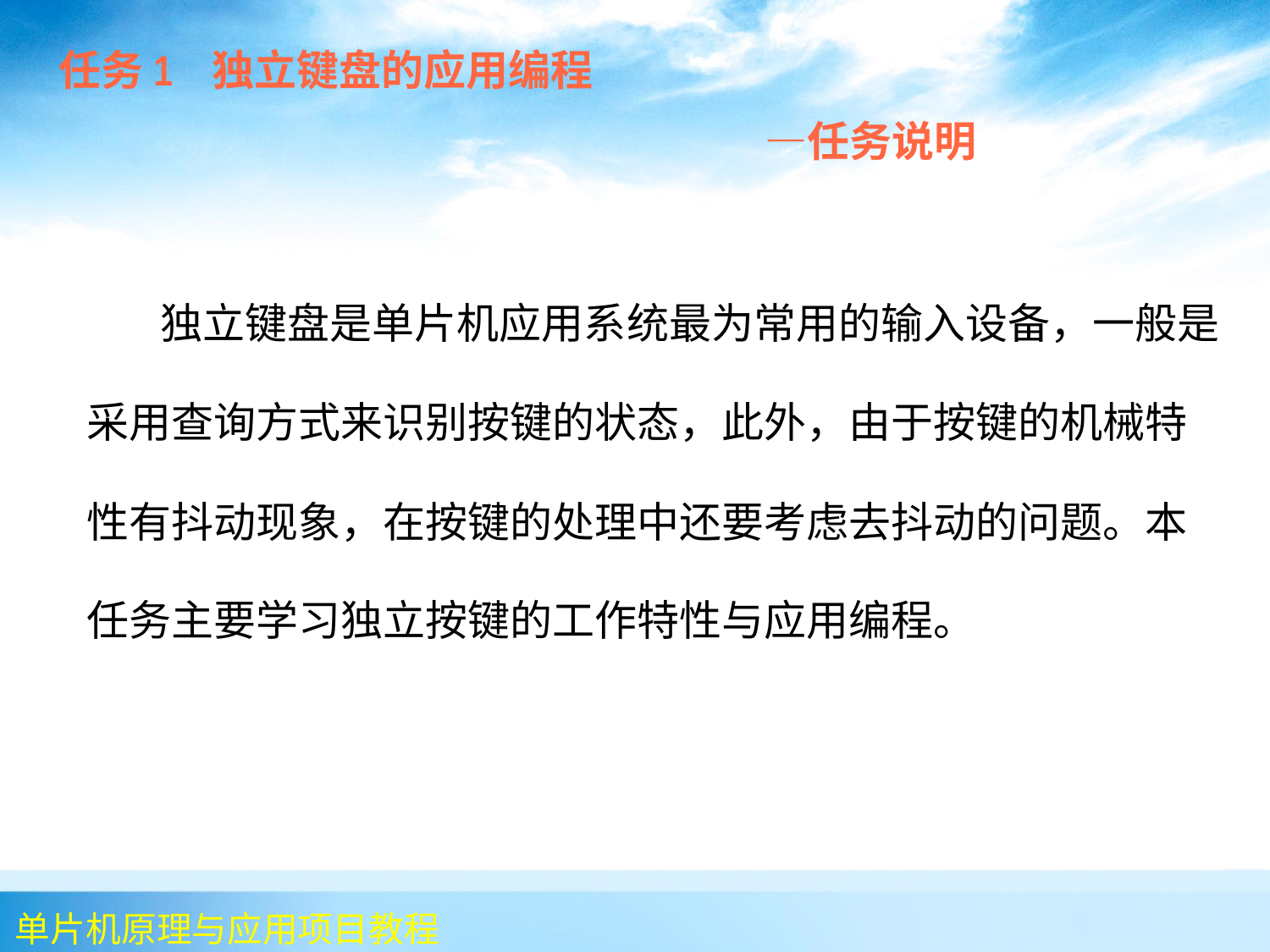

独立键盘是单片机应用系统最为常用的输入设备，一般是采用查询方式来识别按键的状态，此外，由于按键的机械特性有抖动现象，在按键的处理中还要考虑去抖动的问题。本任务主要学习独立按键的工作特性与应用编程。
 任务1   独立键盘的应用编程
                                                                 —任务说明